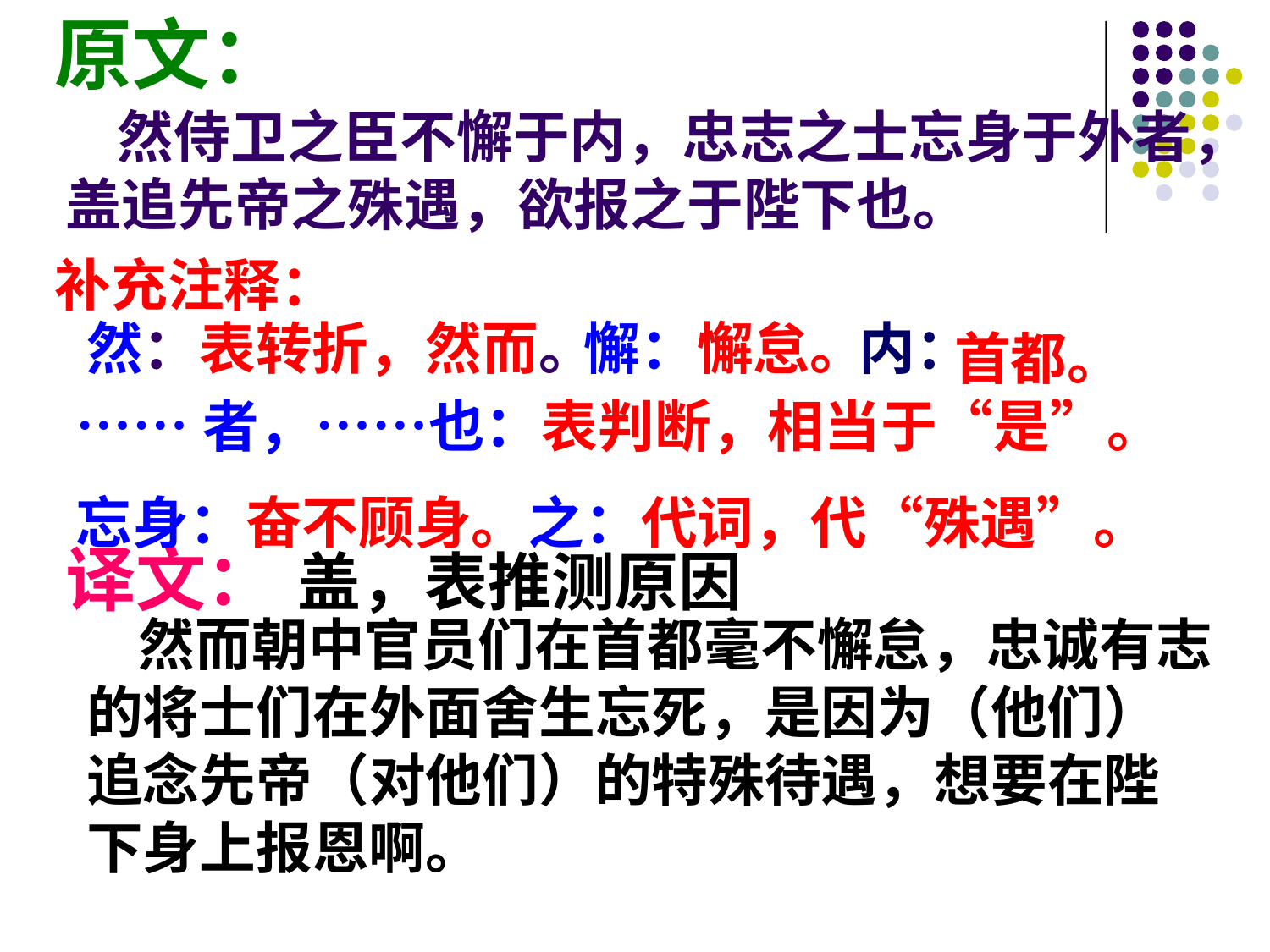

原文：
   然侍卫之臣不懈于内，忠志之士忘身于外者，盖追先帝之殊遇，欲报之于陛下也。
补充注释：
然：表转折，然而。
懈：懈怠。
内：
首都。
……者，……也：表判断，相当于“是”。
忘身：奋不顾身。之：代词，代“殊遇”。
译文：
盖，表推测原因
   然而朝中官员们在首都毫不懈怠，忠诚有志的将士们在外面舍生忘死，是因为（他们）追念先帝（对他们）的特殊待遇，想要在陛下身上报恩啊。